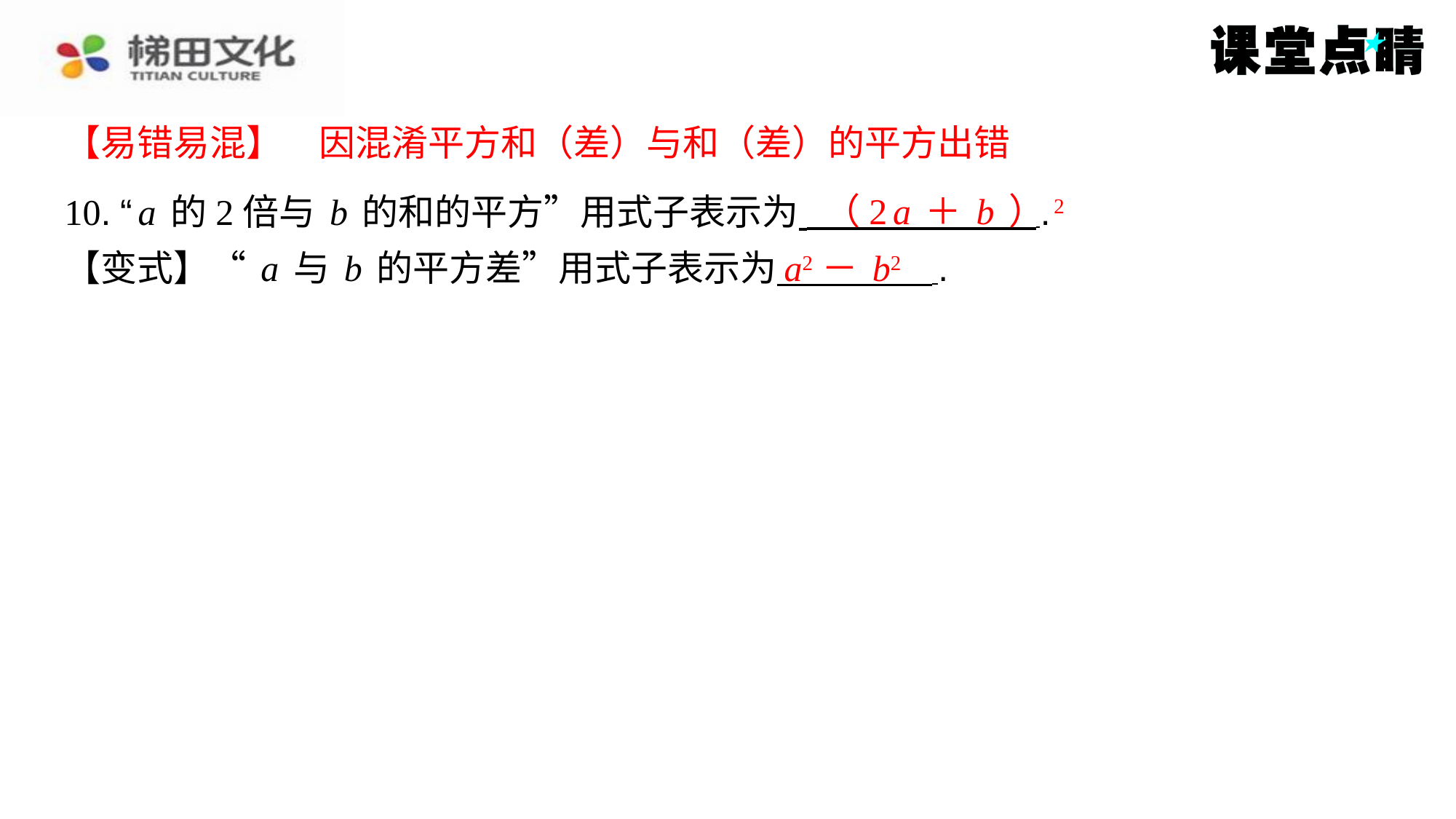

【易错易混】　因混淆平方和（差）与和（差）的平方出错
【易错易混】　因混淆平方和（差）与和（差）的平方出错
（2a＋b）2
10. “a的2倍与b的和的平方”用式子表示为                                    ⁠.
【变式】“a与b的平方差”用式子表示为                        ⁠.
a2－b2